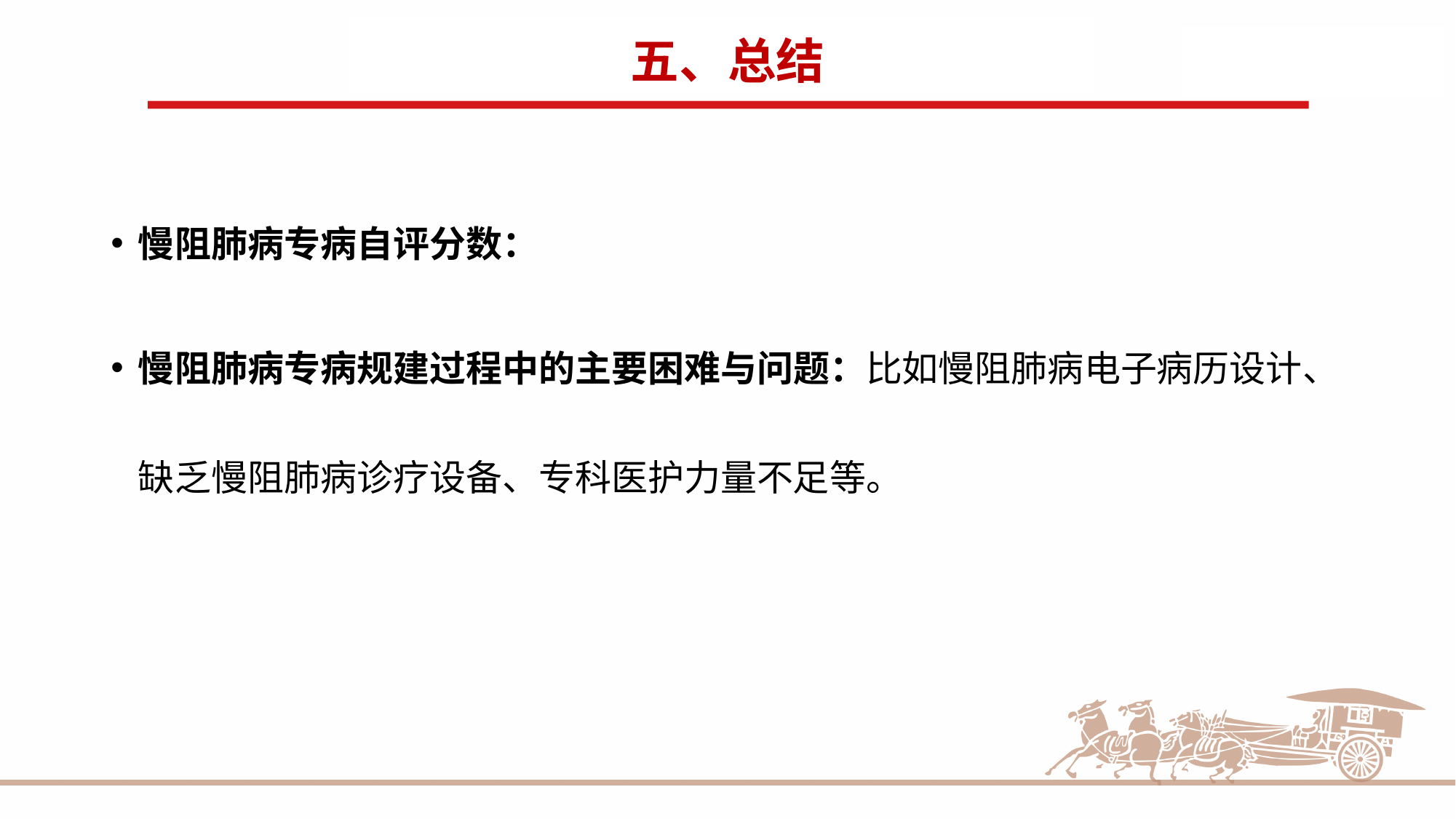

五、总结
慢阻肺病专病自评分数：
慢阻肺病专病规建过程中的主要困难与问题：比如慢阻肺病电子病历设计、缺乏慢阻肺病诊疗设备、专科医护力量不足等。